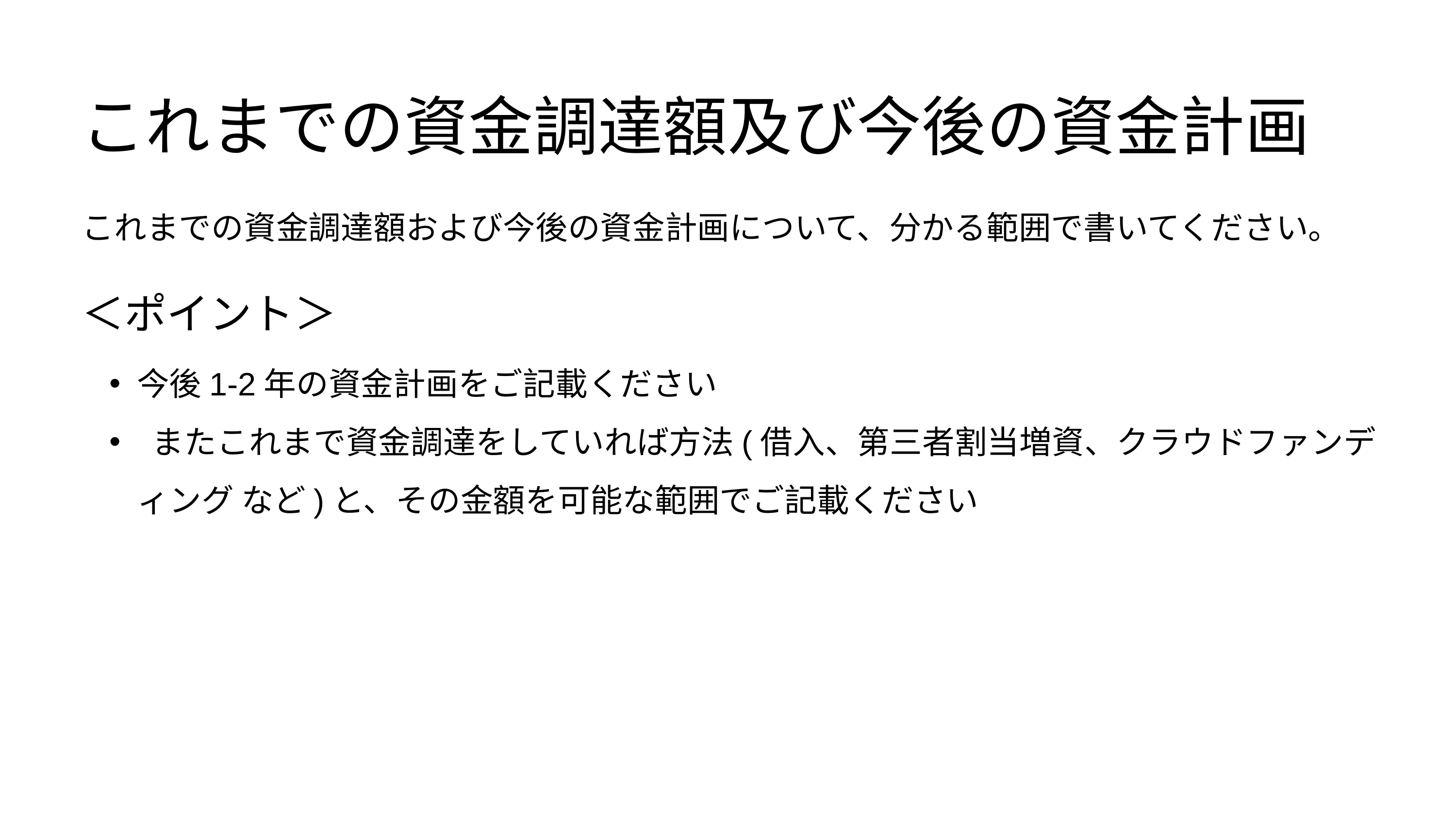

これまでの資金調達額及び今後の資金計画
これまでの資金調達額および今後の資金計画について、分かる範囲で書いてください。
＜ポイント＞
今後1-2年の資金計画をご記載ください
 またこれまで資金調達をしていれば方法(借入、第三者割当増資、クラウドファンディング など)と、その金額を可能な範囲でご記載ください